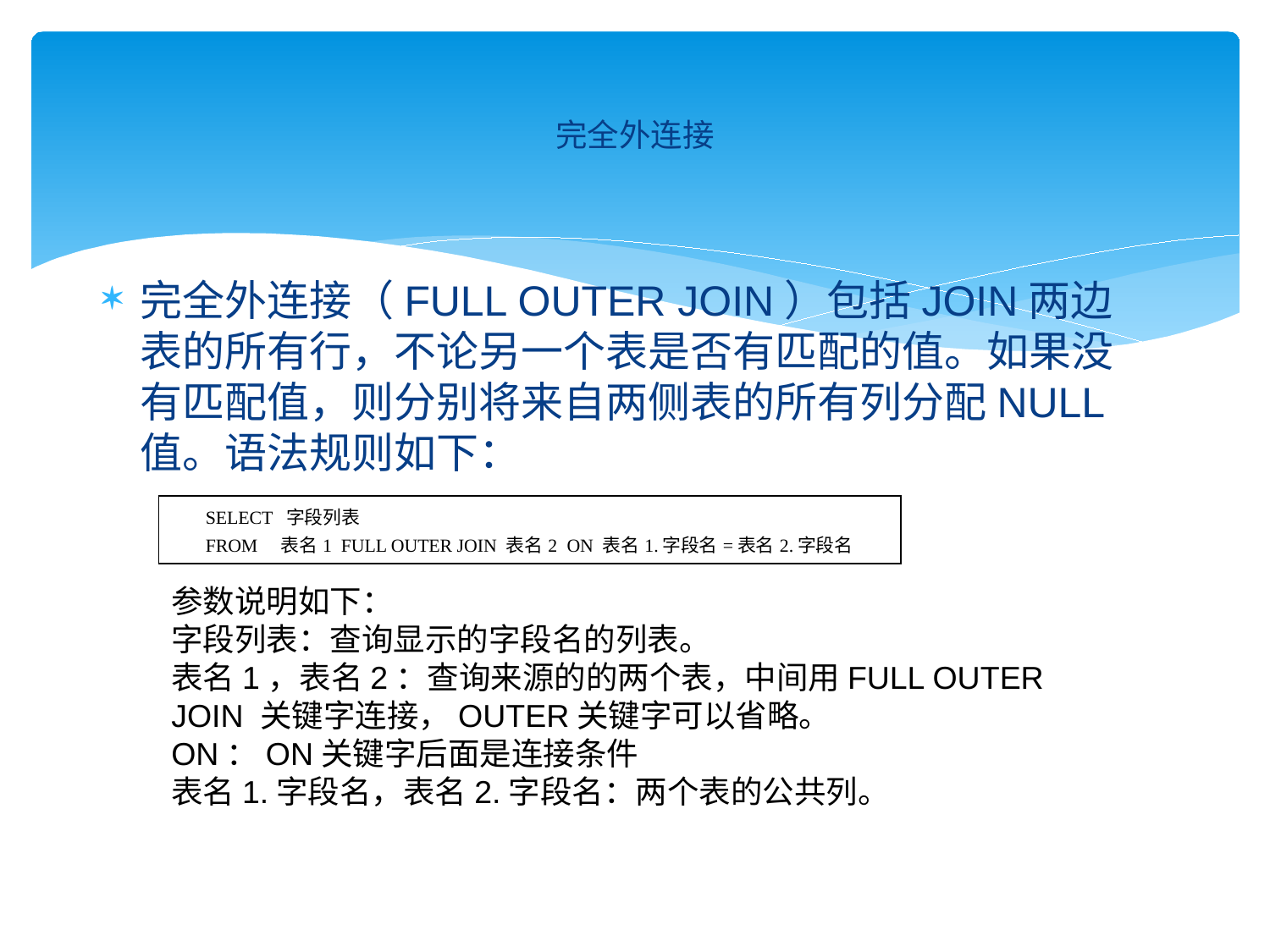

# 完全外连接
完全外连接（FULL OUTER JOIN）包括JOIN两边表的所有行，不论另一个表是否有匹配的值。如果没有匹配值，则分别将来自两侧表的所有列分配NULL值。语法规则如下：
| SELECT 字段列表 FROM 表名1 FULL OUTER JOIN 表名2 ON 表名1.字段名=表名2.字段名 |
| --- |
参数说明如下：
字段列表：查询显示的字段名的列表。
表名1，表名2：查询来源的的两个表，中间用FULL OUTER JOIN 关键字连接，OUTER关键字可以省略。
ON：ON关键字后面是连接条件
表名1.字段名，表名2.字段名：两个表的公共列。